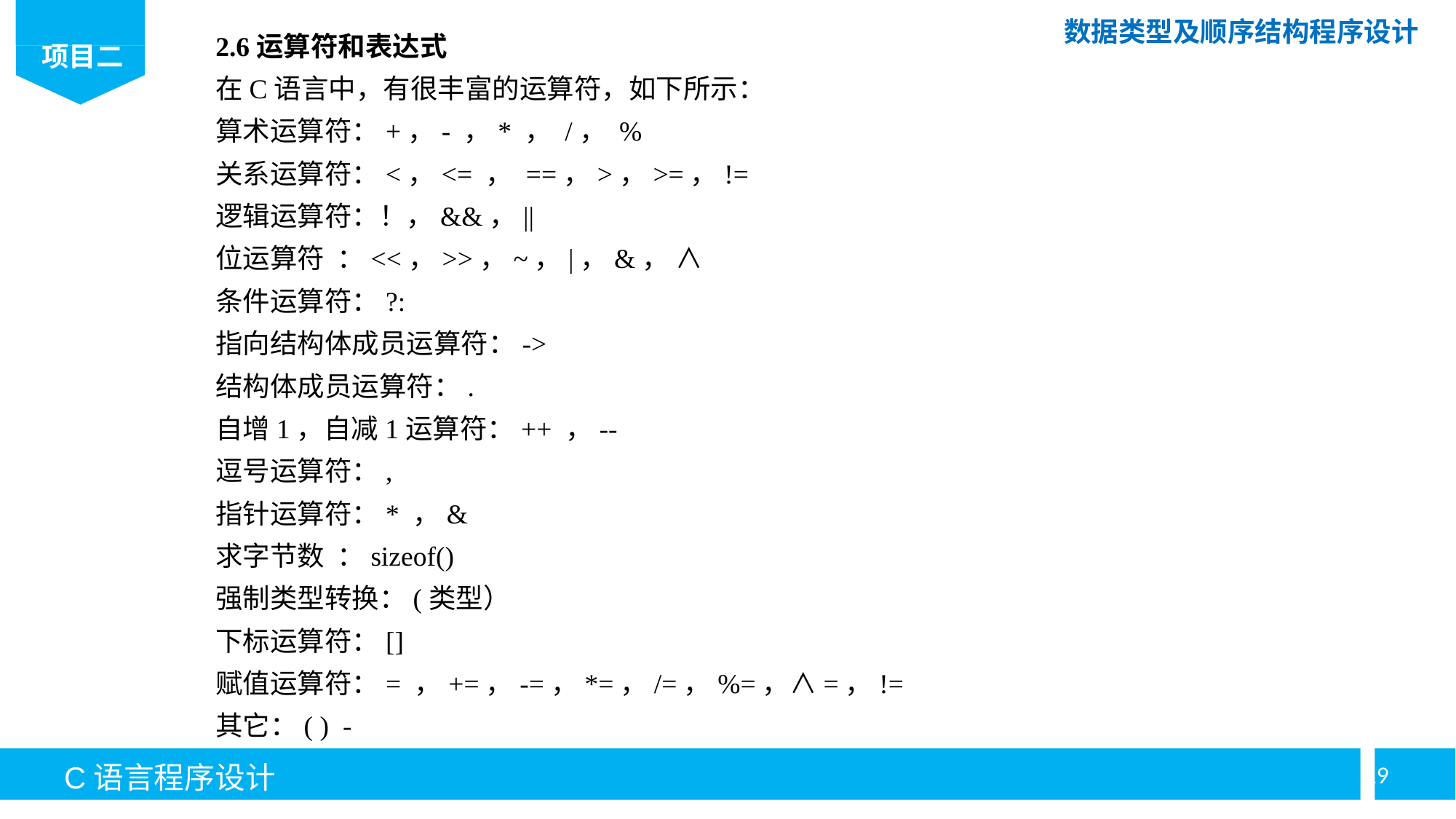

2.6运算符和表达式
在C语言中，有很丰富的运算符，如下所示：
算术运算符：+，- ，* ， /， %
关系运算符：<，<= ， ==，>，>=，!=
逻辑运算符：！，&&，||
位运算符  ：<<，>>，~，|，&， ∧
条件运算符：?:
指向结构体成员运算符：->
结构体成员运算符：.
自增1，自减1运算符：++ ，--
逗号运算符：,
指针运算符：* ，&
求字节数  ：sizeof()
强制类型转换：(类型）
下标运算符：[]
赋值运算符：= ，+=，-=，*=，/=，%=，∧=，!=
其它：( )  -